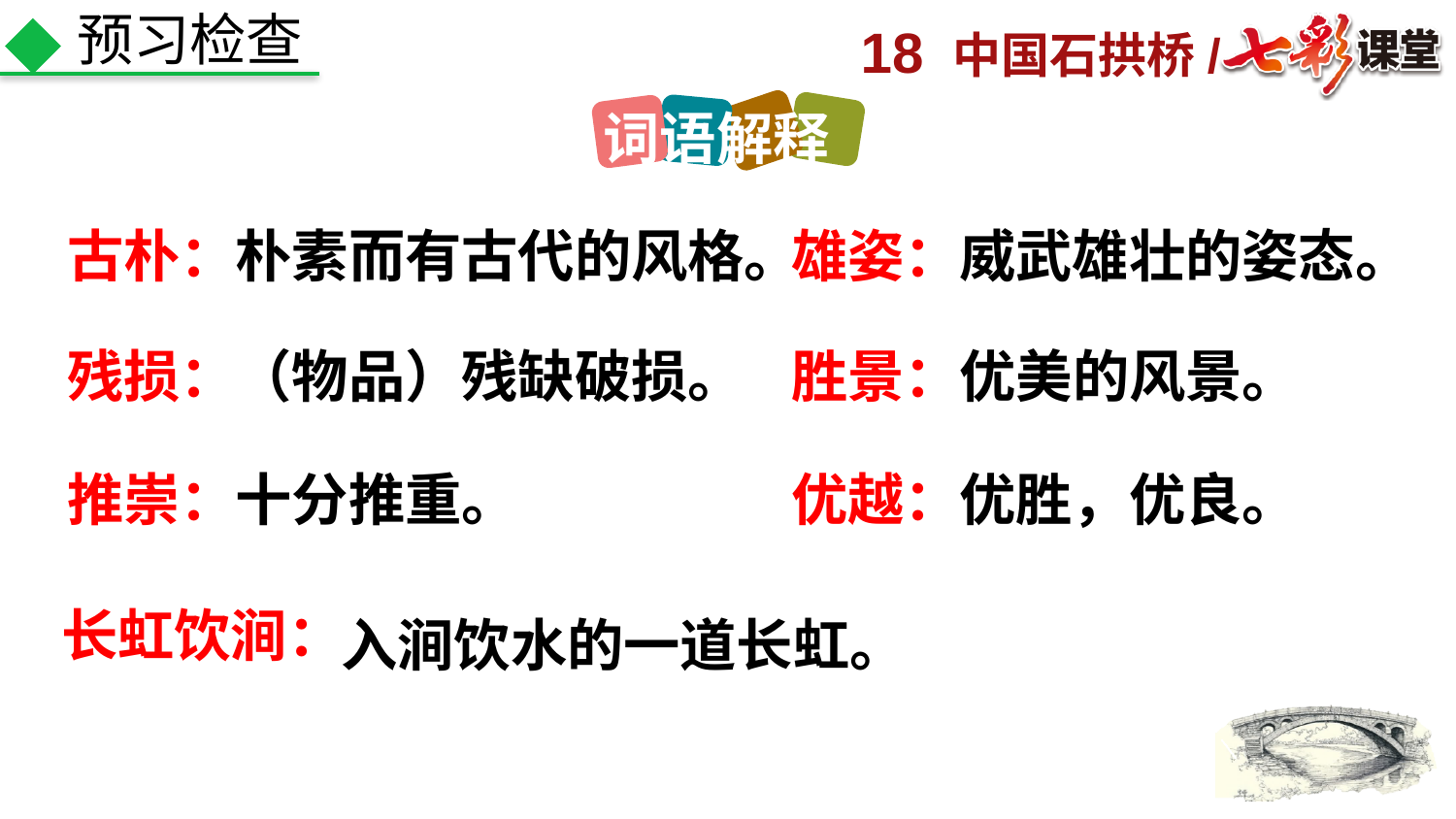

预习检查

词语解释

威武雄壮的姿态。
雄姿：
古朴：
朴素而有古代的风格。
（物品）残缺破损。
优美的风景。
残损：
胜景：
推崇：
优越：
十分推重。
优胜，优良。
长虹饮涧：
入涧饮水的一道长虹。